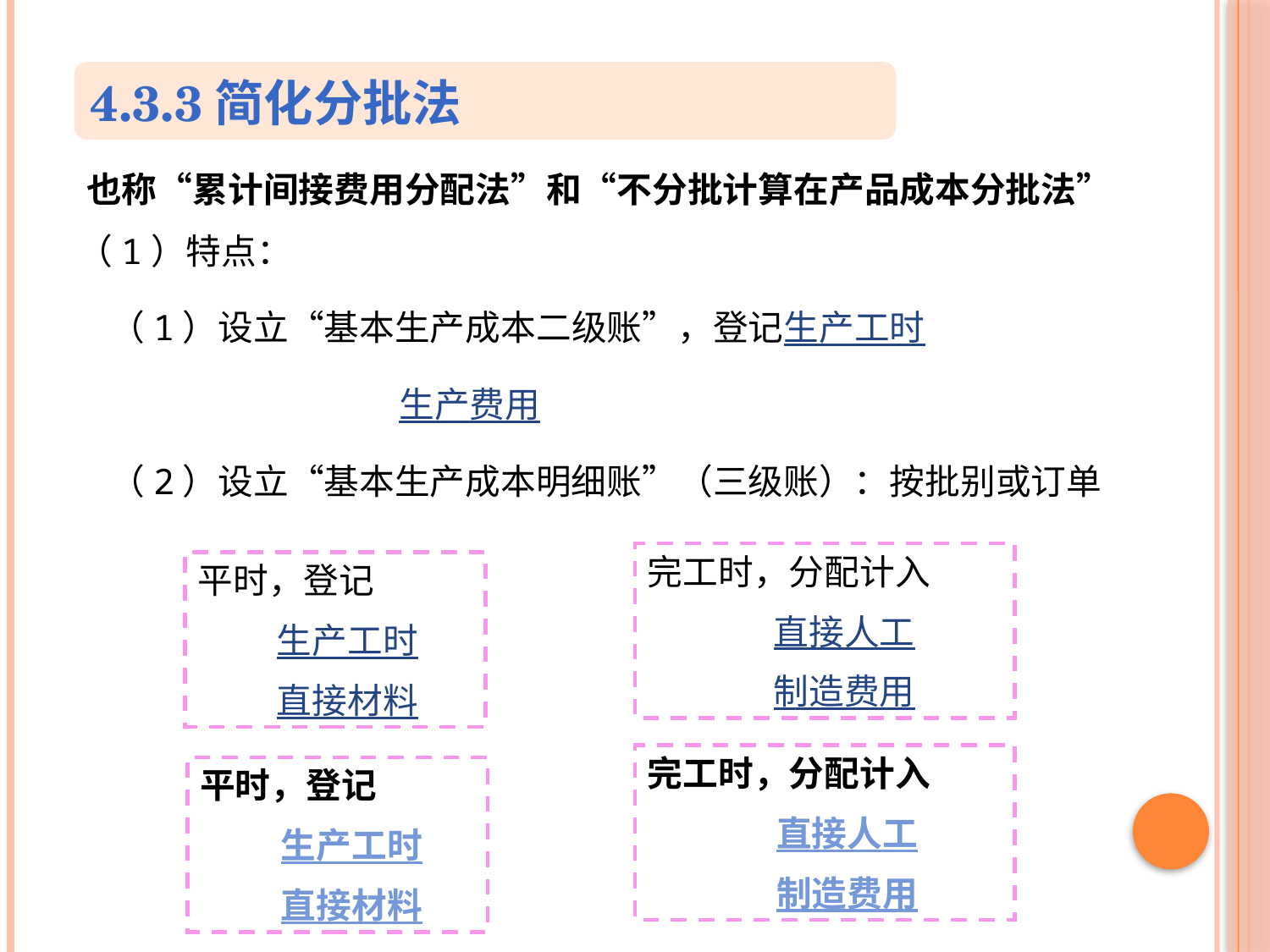

4.3.3简化分批法
也称“累计间接费用分配法”和“不分批计算在产品成本分批法”
（1）特点：
   （1）设立“基本生产成本二级账”，登记生产工时
                                        生产费用
   （2）设立“基本生产成本明细账”（三级账）：按批别或订单
完工时，分配计入
               直接人工
               制造费用
平时，登记
         生产工时
         直接材料
完工时，分配计入
               直接人工
               制造费用
平时，登记
         生产工时
         直接材料